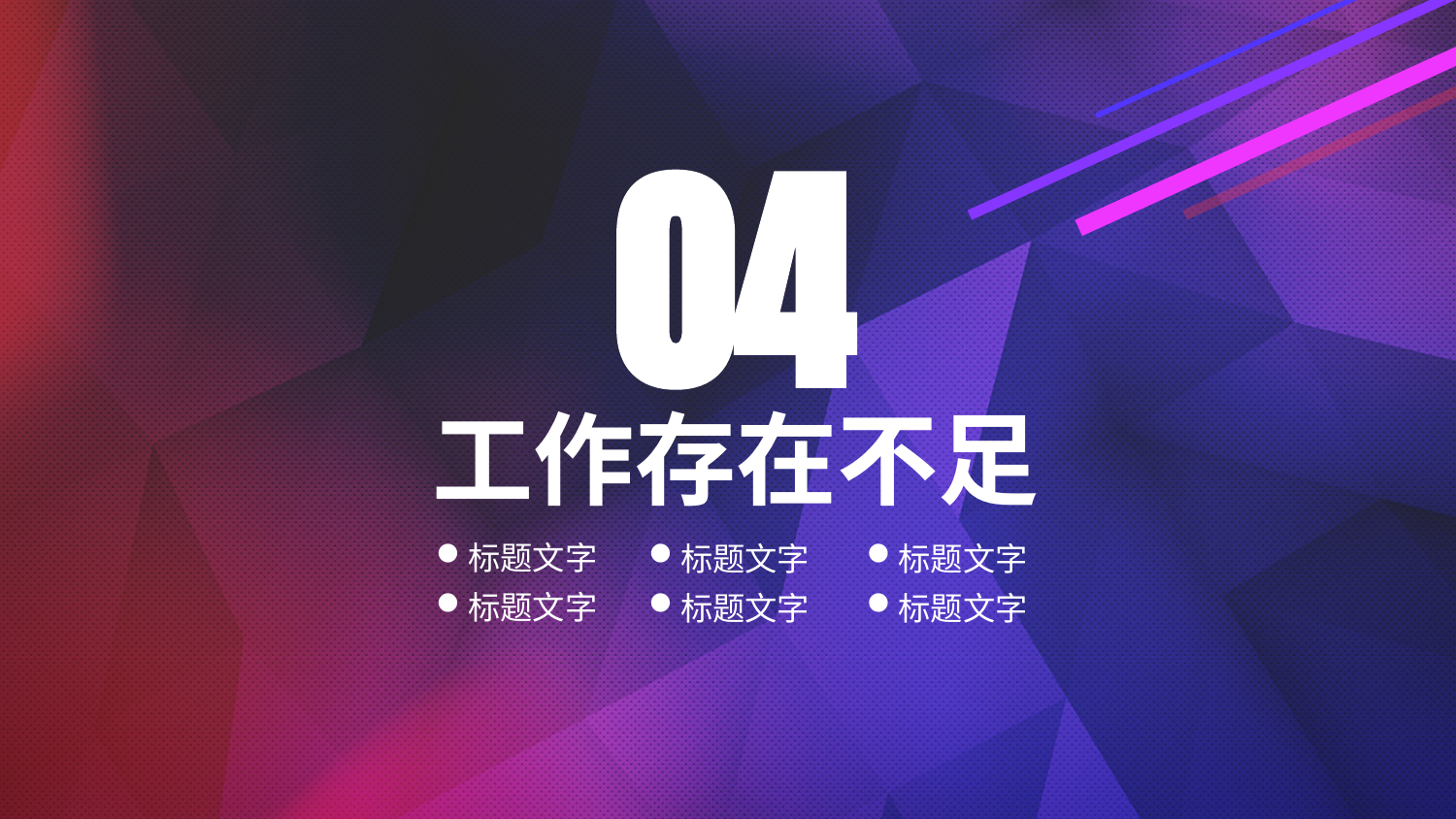

04
工作存在不足
标题文字
标题文字
标题文字
标题文字
标题文字
标题文字